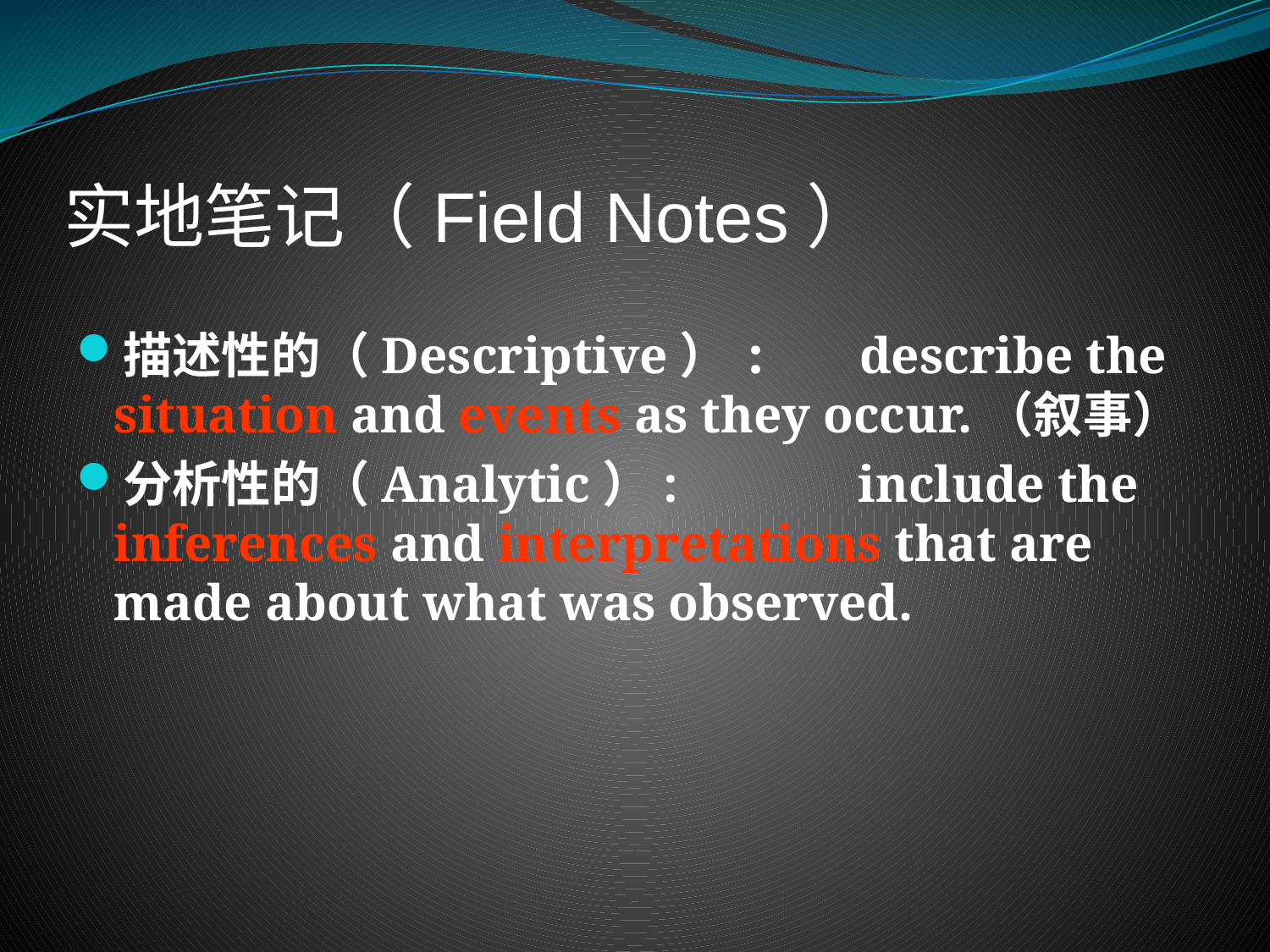

# 实地笔记（Field Notes）
描述性的（Descriptive）:   describe the situation and events as they occur.（叙事）
分析性的（Analytic）:              include the inferences and interpretations that are made about what was observed.